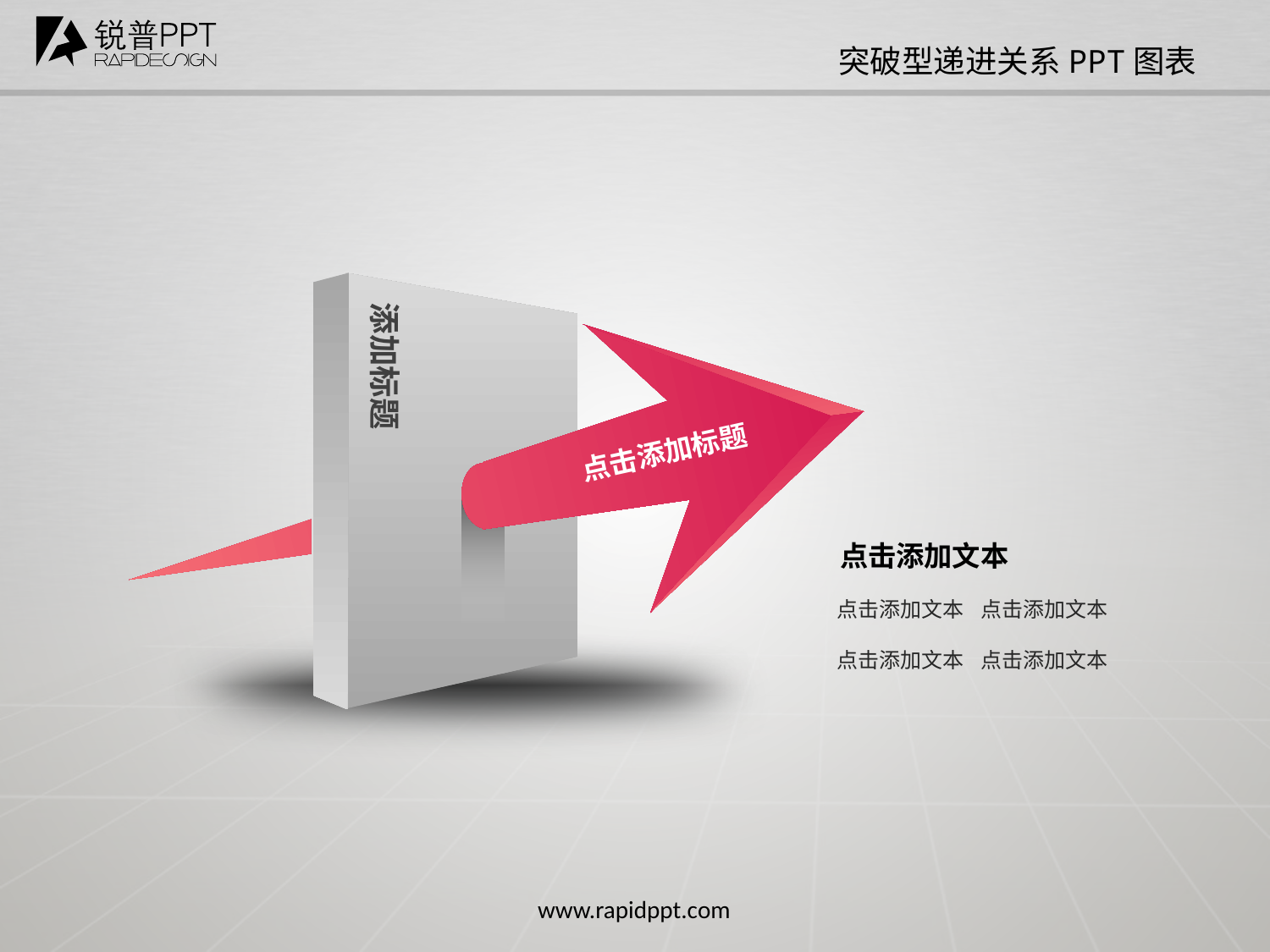

突破型递进关系PPT图表

添加标题

点击添加标题

点击添加文本
点击添加文本
点击添加文本
点击添加文本
点击添加文本

www.rapidppt.com